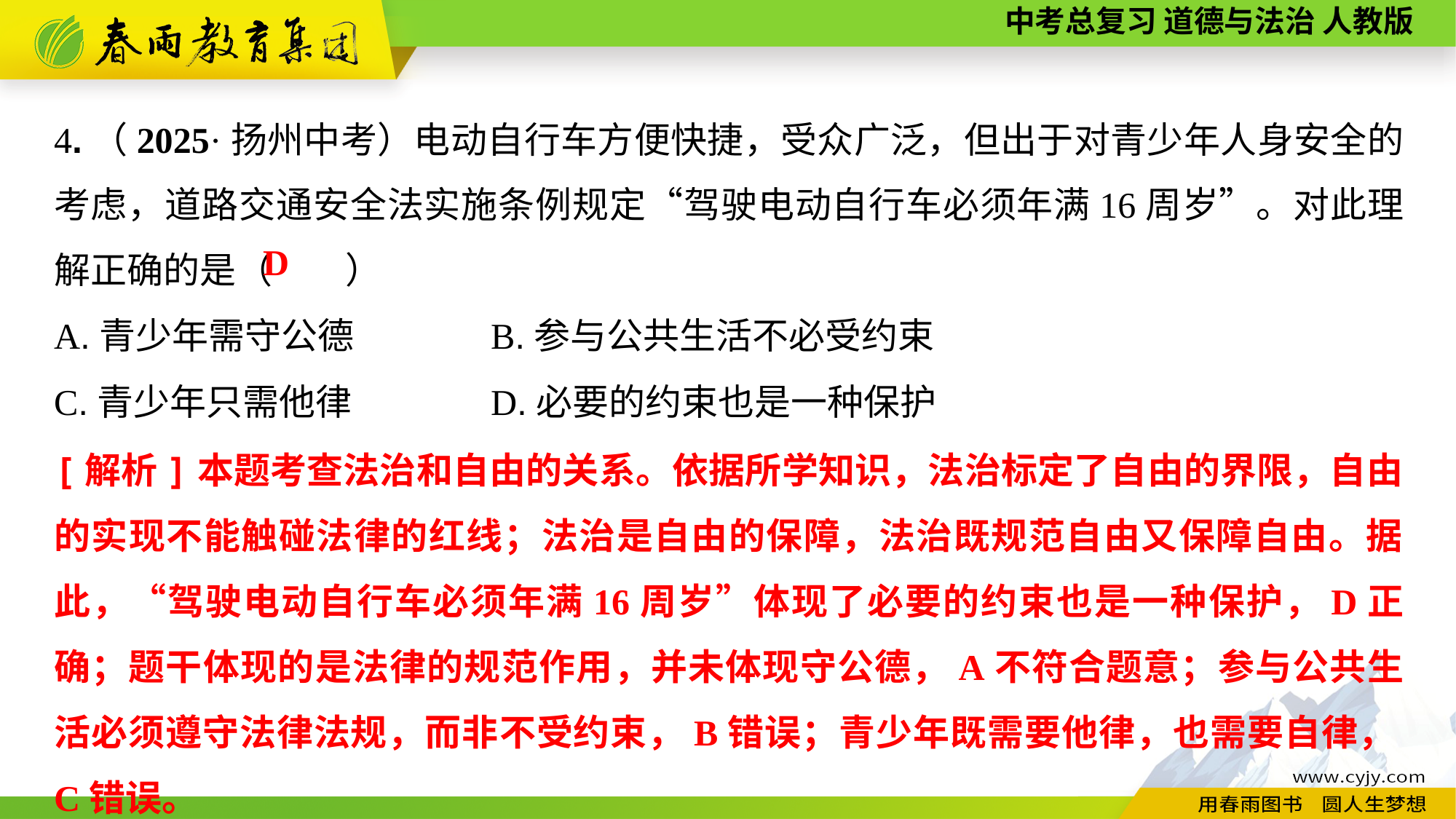

4.（2025·扬州中考）电动自行车方便快捷，受众广泛，但出于对青少年人身安全的考虑，道路交通安全法实施条例规定“驾驶电动自行车必须年满16周岁”。对此理解正确的是（　　）
A.青少年需守公德		B.参与公共生活不必受约束
C.青少年只需他律		D.必要的约束也是一种保护
D
[解析]本题考查法治和自由的关系。依据所学知识，法治标定了自由的界限，自由的实现不能触碰法律的红线；法治是自由的保障，法治既规范自由又保障自由。据此，“驾驶电动自行车必须年满16周岁”体现了必要的约束也是一种保护，D正确；题干体现的是法律的规范作用，并未体现守公德，A不符合题意；参与公共生活必须遵守法律法规，而非不受约束，B错误；青少年既需要他律，也需要自律，C错误。